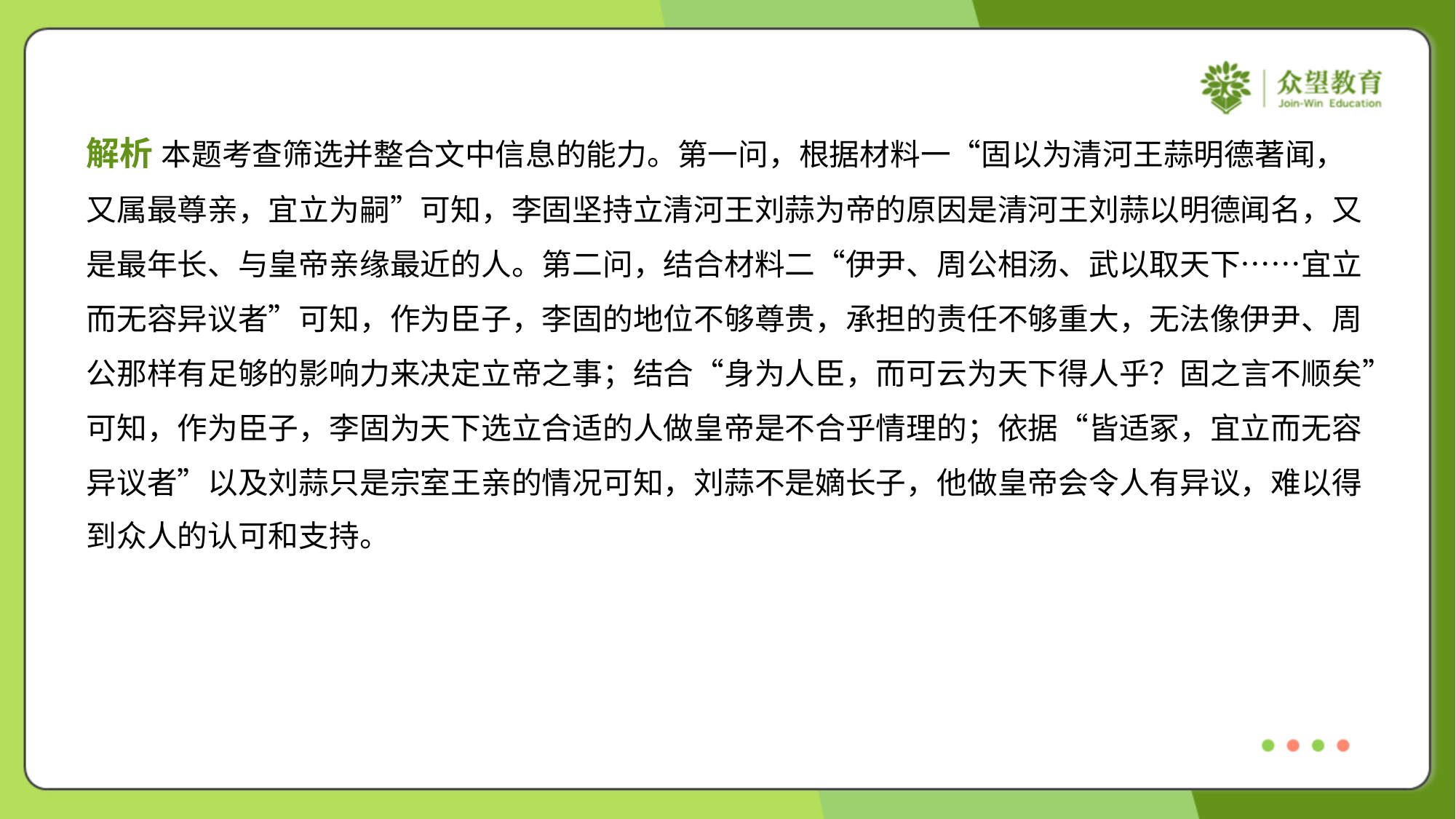

解析 本题考查筛选并整合文中信息的能力。第一问，根据材料一“固以为清河王蒜明德著闻，
又属最尊亲，宜立为嗣”可知，李固坚持立清河王刘蒜为帝的原因是清河王刘蒜以明德闻名，又
是最年长、与皇帝亲缘最近的人。第二问，结合材料二“伊尹、周公相汤、武以取天下……宜立
而无容异议者”可知，作为臣子，李固的地位不够尊贵，承担的责任不够重大，无法像伊尹、周
公那样有足够的影响力来决定立帝之事；结合“身为人臣，而可云为天下得人乎？固之言不顺矣”
可知，作为臣子，李固为天下选立合适的人做皇帝是不合乎情理的；依据“皆适冢，宜立而无容
异议者”以及刘蒜只是宗室王亲的情况可知，刘蒜不是嫡长子，他做皇帝会令人有异议，难以得
到众人的认可和支持。